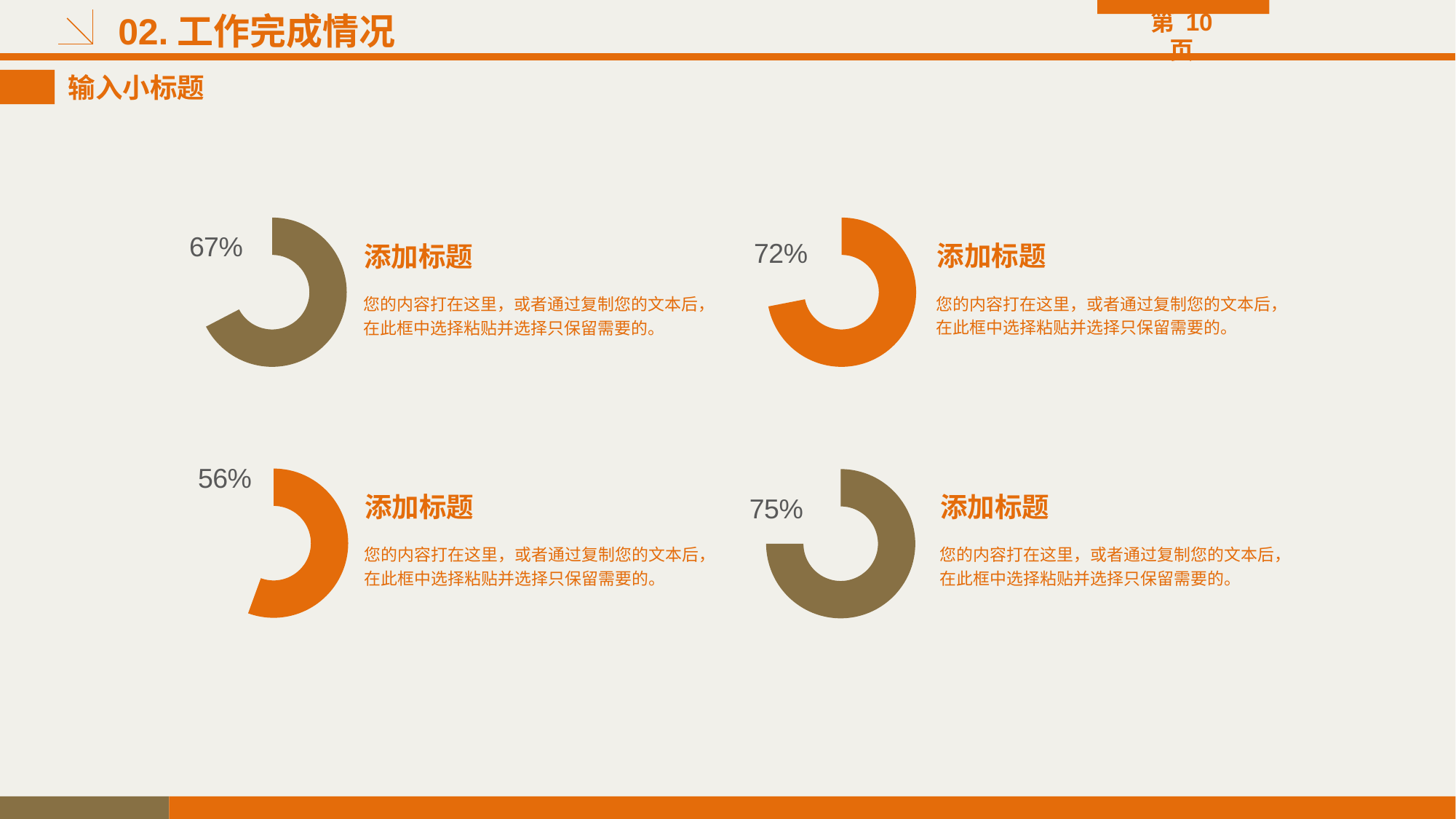

# 02.工作完成情况

第 10 页
输入小标题

### Chart

| Category | 销售额 |
|---|---|
| 第一季度 | 6.6 |
| 第二季度 | 3.2 |

### Chart

| Category | 销售额 |
|---|---|
| 第一季度 | 8.2 |
| 第二季度 | 3.2 |
 添加标题
您的内容打在这里，或者通过复制您的文本后，在此框中选择粘贴并选择只保留需要的。
 添加标题
您的内容打在这里，或者通过复制您的文本后，在此框中选择粘贴并选择只保留需要的。

### Chart

| Category | 销售额 |
|---|---|
| 第一季度 | 4.0 |
| 第二季度 | 3.2 |

### Chart

| Category | 销售额 |
|---|---|
| 第一季度 | 9.6 |
| 第二季度 | 3.2 |
 添加标题
您的内容打在这里，或者通过复制您的文本后，在此框中选择粘贴并选择只保留需要的。
 添加标题
您的内容打在这里，或者通过复制您的文本后，在此框中选择粘贴并选择只保留需要的。